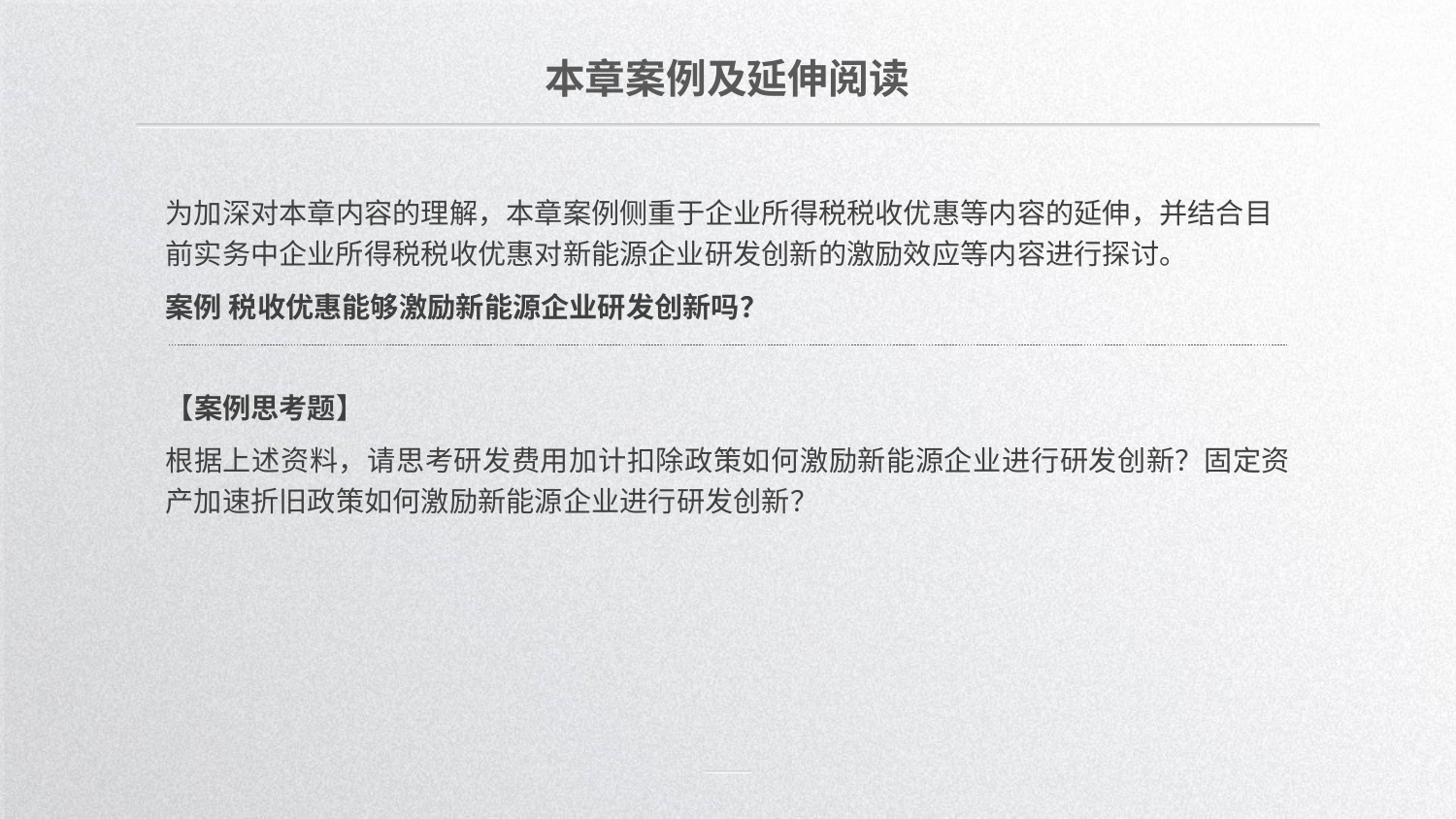

本章案例及延伸阅读
为加深对本章内容的理解，本章案例侧重于企业所得税税收优惠等内容的延伸，并结合目前实务中企业所得税税收优惠对新能源企业研发创新的激励效应等内容进行探讨。
案例 税收优惠能够激励新能源企业研发创新吗？
【案例思考题】
根据上述资料，请思考研发费用加计扣除政策如何激励新能源企业进行研发创新？固定资产加速折旧政策如何激励新能源企业进行研发创新？